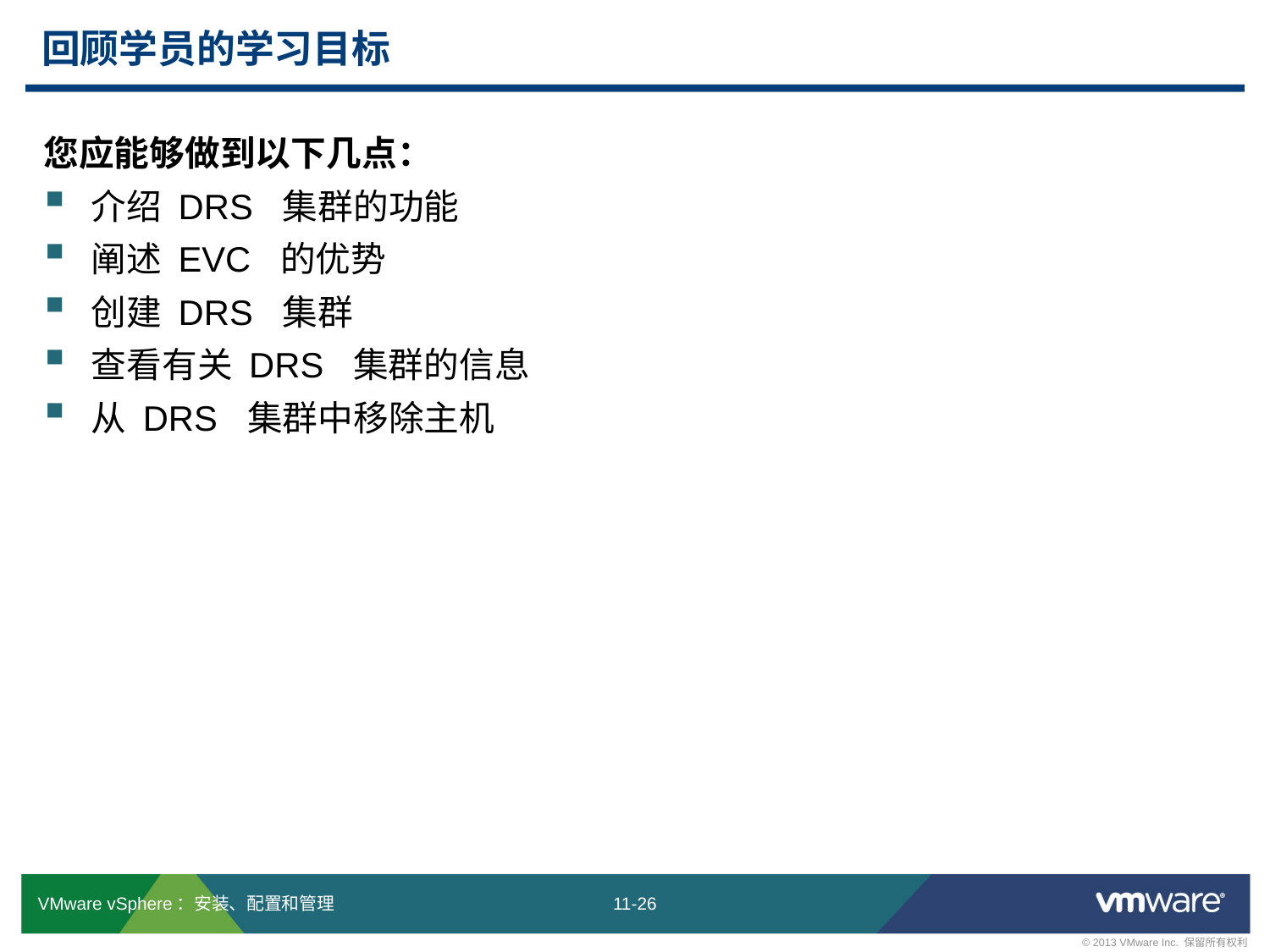

# 回顾学员的学习目标
您应能够做到以下几点：
介绍 DRS 集群的功能
阐述 EVC 的优势
创建 DRS 集群
查看有关 DRS 集群的信息
从 DRS 集群中移除主机